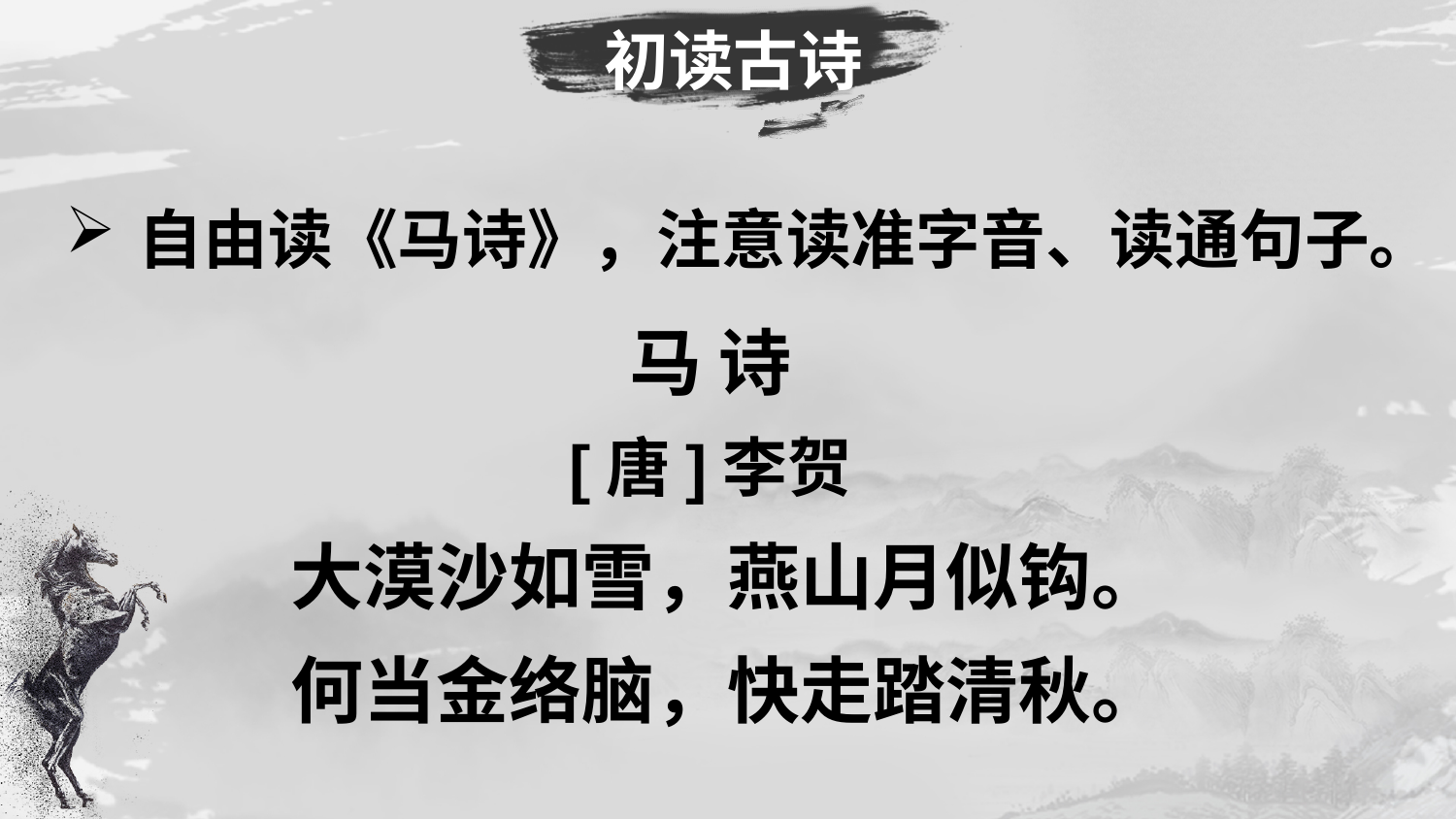

初读古诗
自由读《马诗》，注意读准字音、读通句子。
马 诗
[唐]李贺
 大漠沙如雪，燕山月似钩。
 何当金络脑，快走踏清秋。